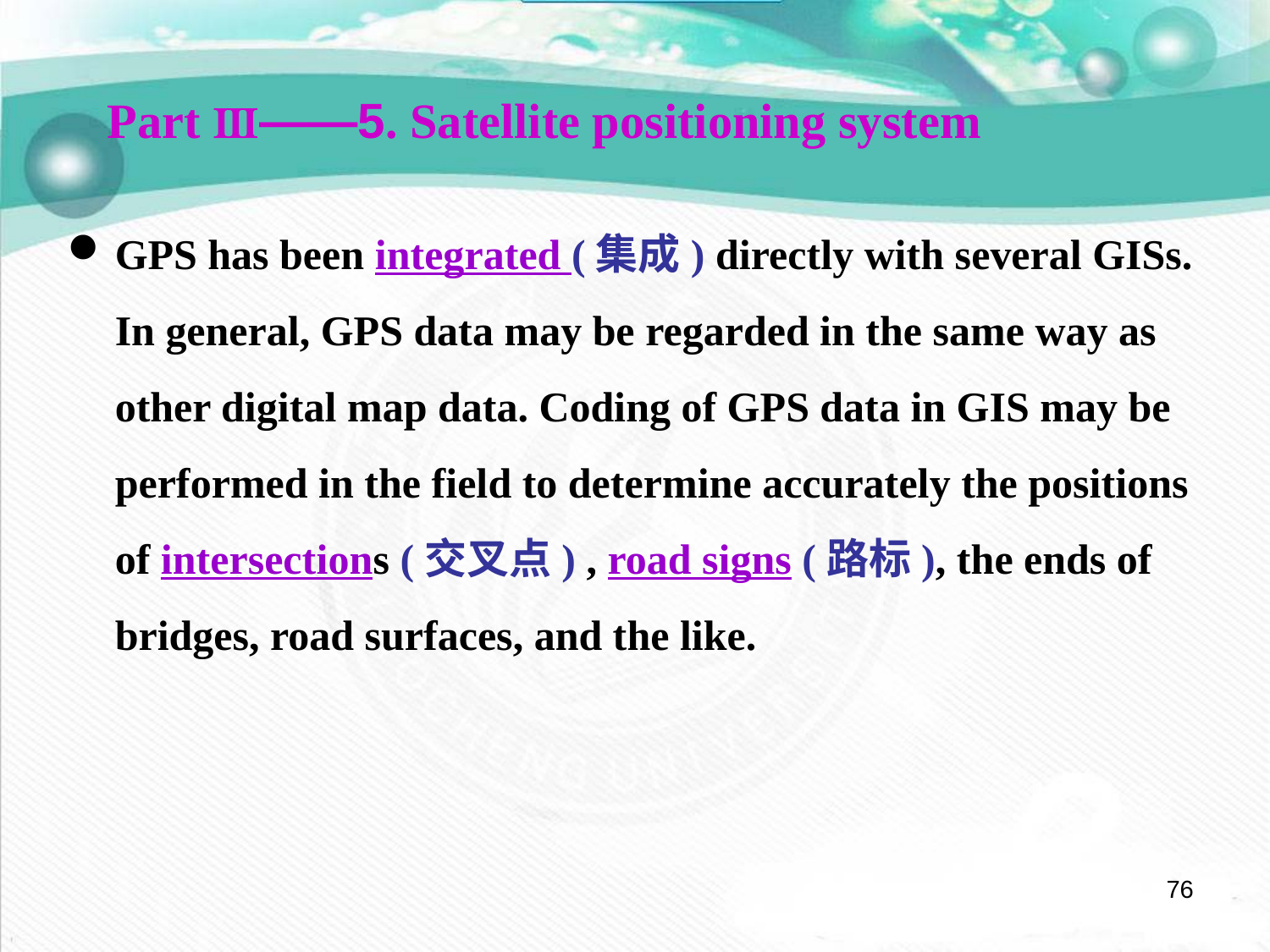

Part Ⅲ——5. Satellite positioning system
GPS has been integrated (集成) directly with several GISs. In general, GPS data may be regarded in the same way as other digital map data. Coding of GPS data in GIS may be performed in the field to determine accurately the positions of intersections (交叉点) , road signs (路标), the ends of bridges, road surfaces, and the like.
76